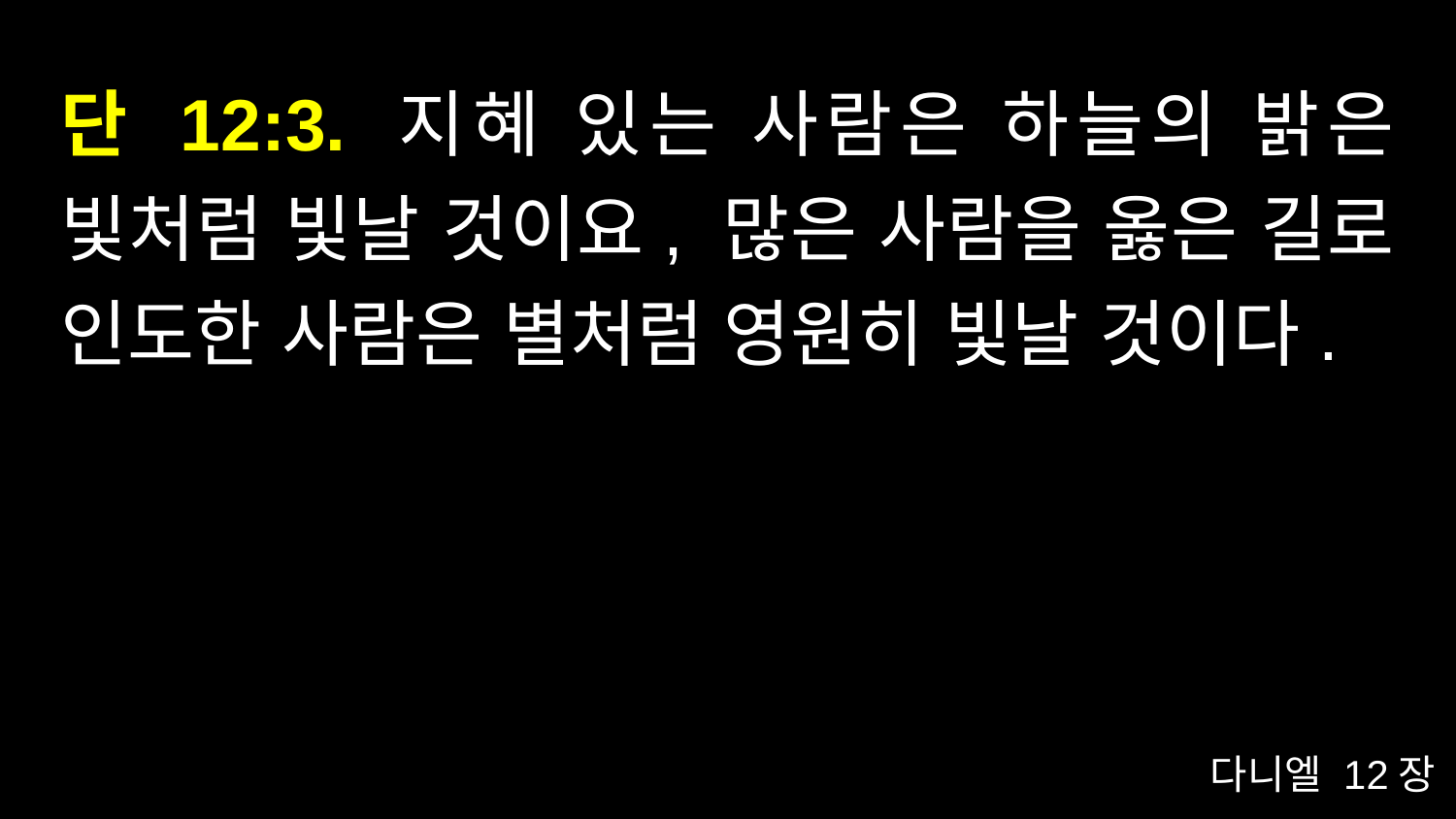

# 단 12:3. 지혜 있는 사람은 하늘의 밝은 빛처럼 빛날 것이요, 많은 사람을 옳은 길로 인도한 사람은 별처럼 영원히 빛날 것이다.
다니엘 12장